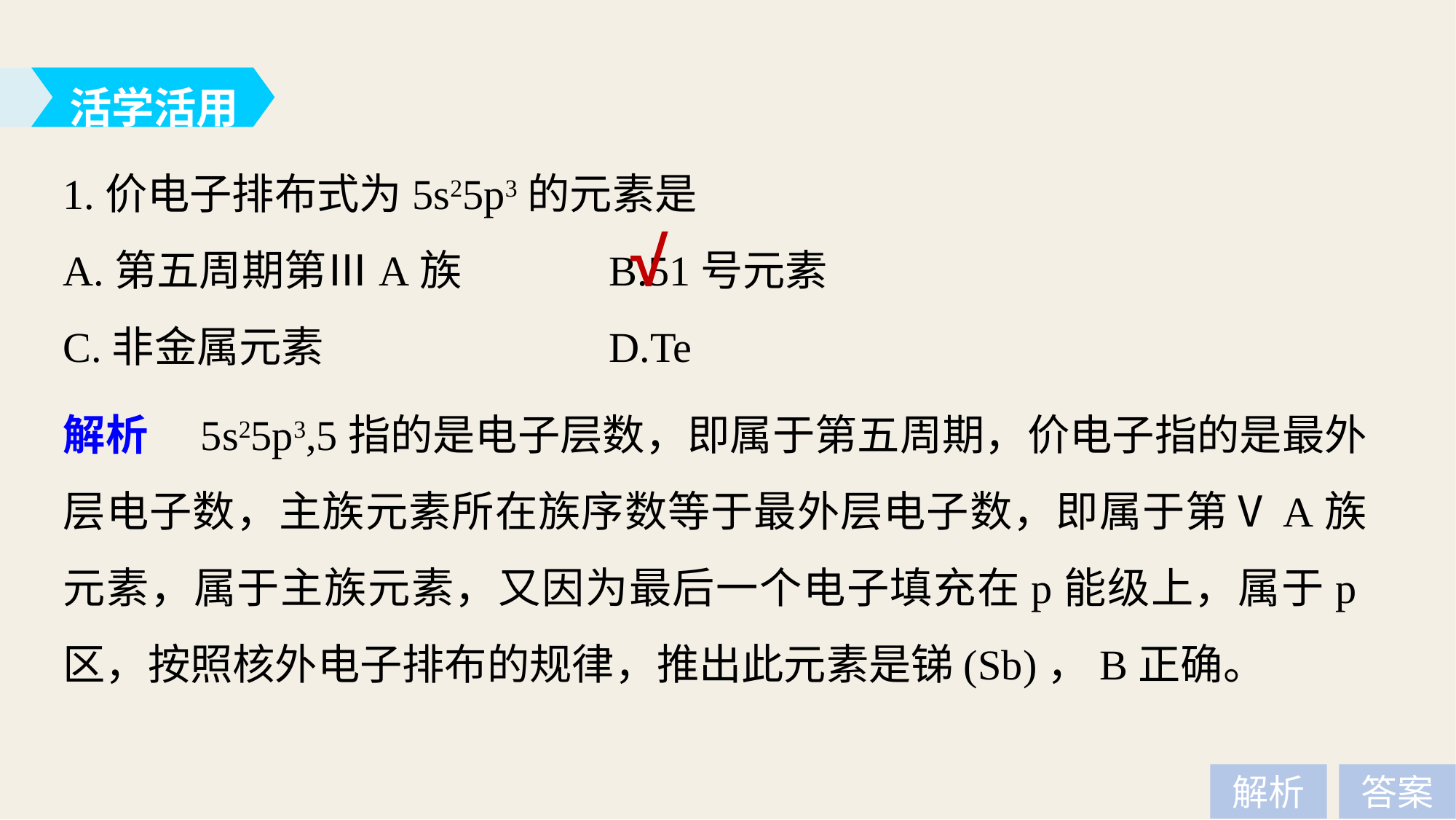

活学活用

1.价电子排布式为5s25p3的元素是
A.第五周期第ⅢA族  		B.51号元素
C.非金属元素  			D.Te
√
解析　5s25p3,5指的是电子层数，即属于第五周期，价电子指的是最外层电子数，主族元素所在族序数等于最外层电子数，即属于第ⅤA族元素，属于主族元素，又因为最后一个电子填充在p能级上，属于p区，按照核外电子排布的规律，推出此元素是锑(Sb)，B正确。
解析
答案